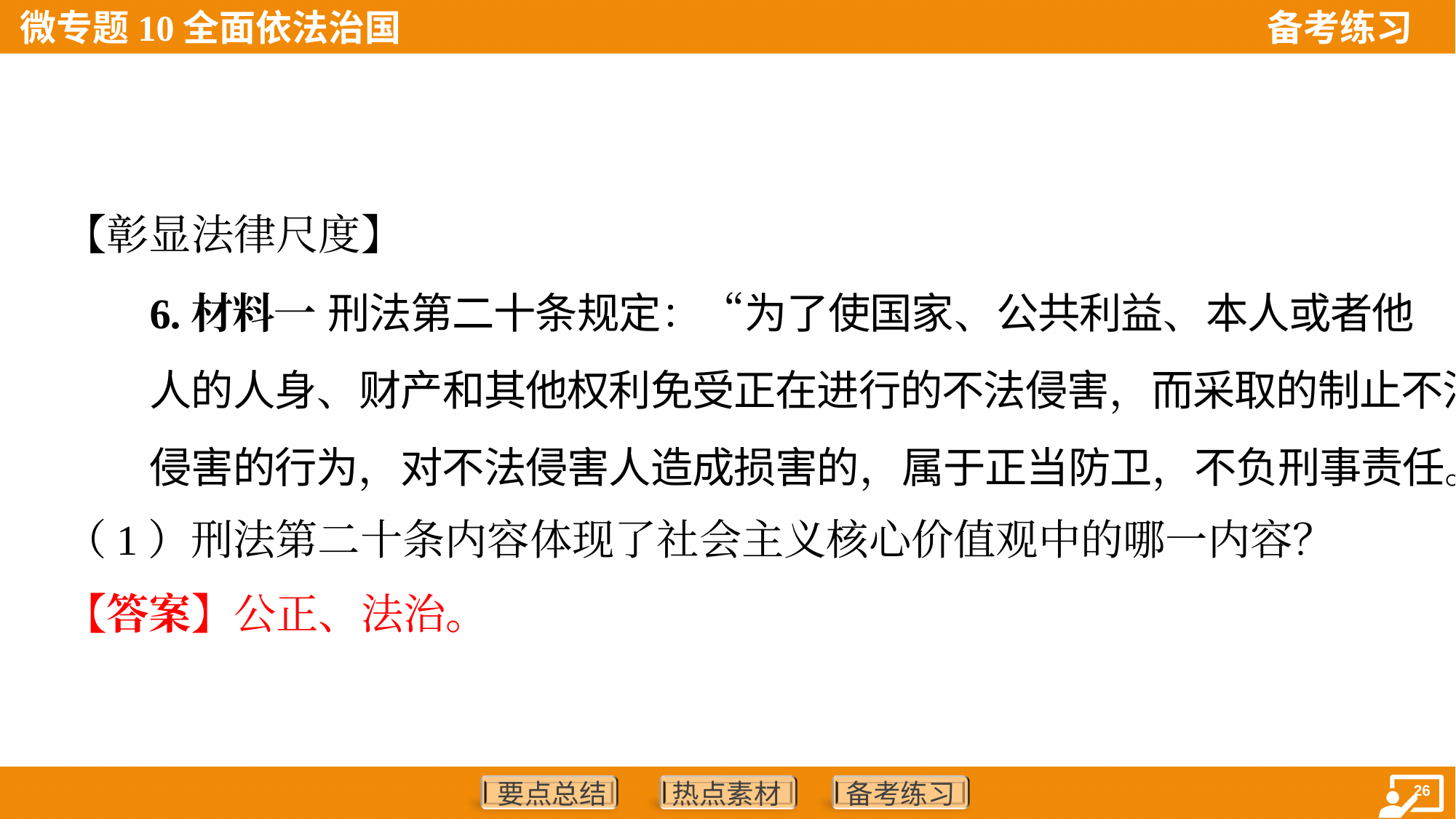

【彰显法律尺度】
6.材料一 刑法第二十条规定：“为了使国家、公共利益、本人或者他
人的人身、财产和其他权利免受正在进行的不法侵害，而采取的制止不法
侵害的行为，对不法侵害人造成损害的，属于正当防卫，不负刑事责任。”
（1）刑法第二十条内容体现了社会主义核心价值观中的哪一内容？
【答案】公正、法治。